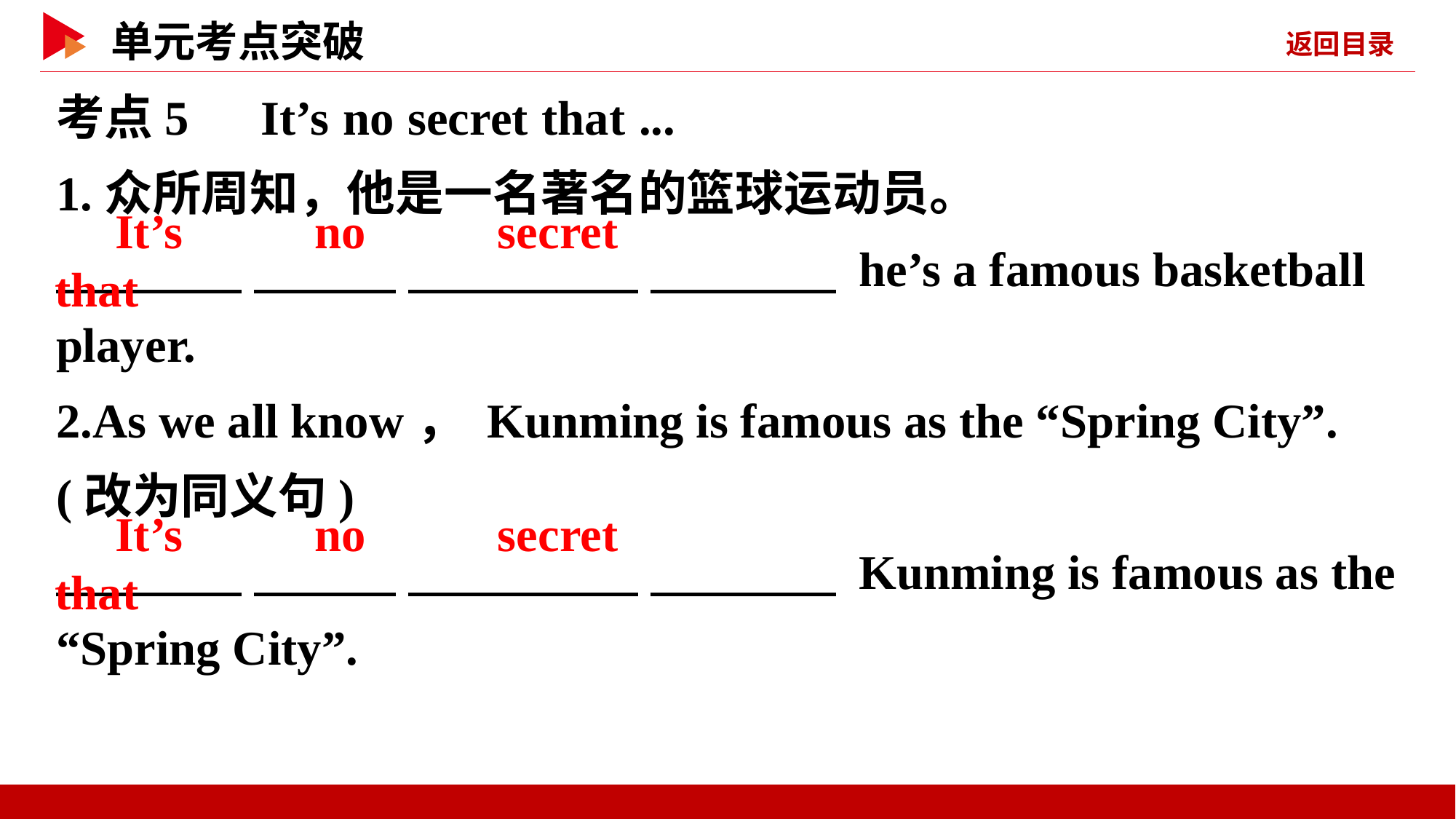

考点5　It’s no secret that ...
1.众所周知，他是一名著名的篮球运动员。
　        　 　    　 　            　 　        　 he’s a famous basketball player.
2.As we all know， Kunming is famous as the “Spring City”.(改为同义句)
　        　 　    　 　            　 　        　 Kunming is famous as the “Spring City”.
　It’s　 　no　 　secret　 　that
　It’s　 　no　 　secret　 　that